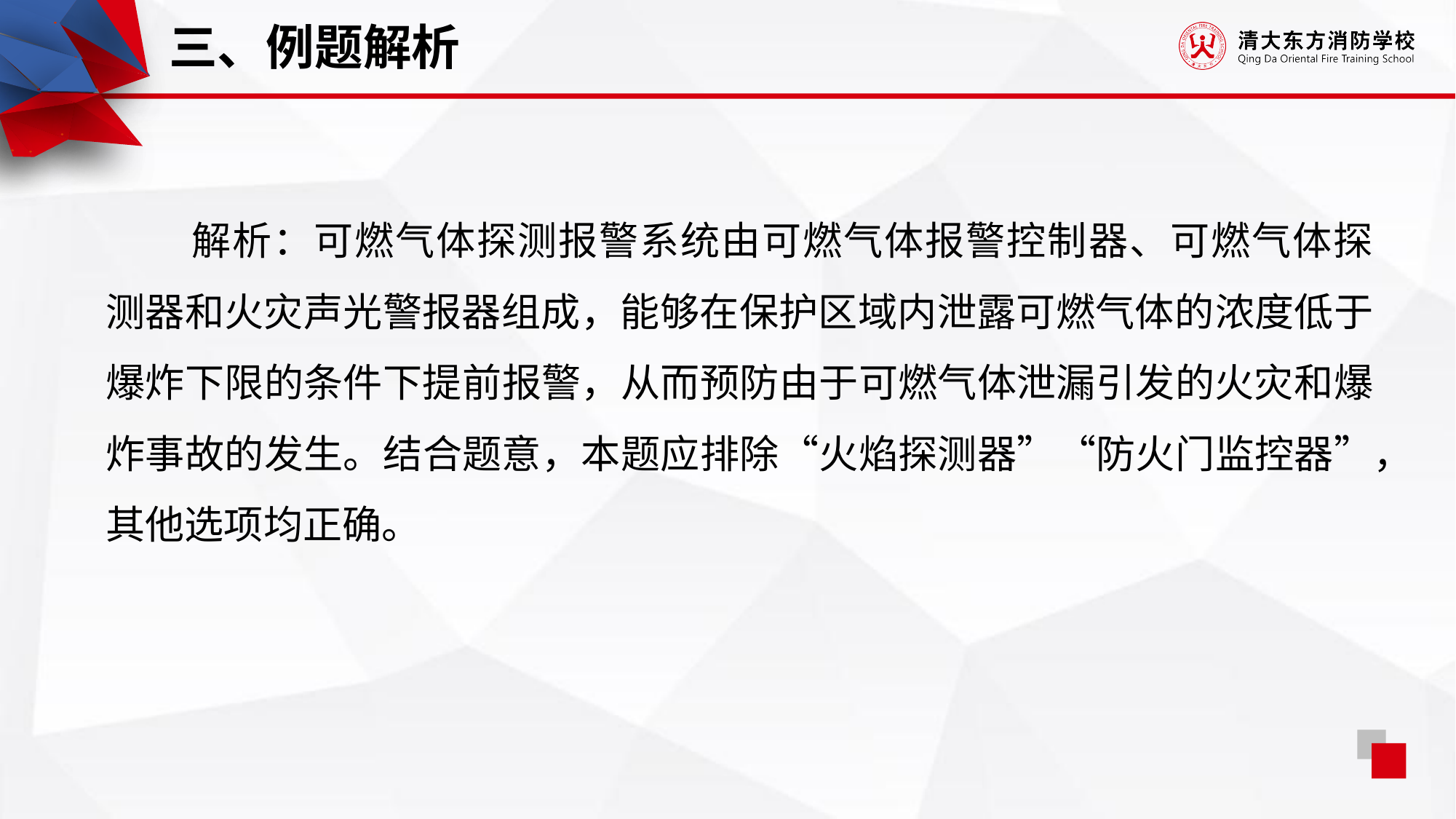

三、例题解析

解析：可燃气体探测报警系统由可燃气体报警控制器、可燃气体探测器和火灾声光警报器组成，能够在保护区域内泄露可燃气体的浓度低于爆炸下限的条件下提前报警，从而预防由于可燃气体泄漏引发的火灾和爆炸事故的发生。结合题意，本题应排除“火焰探测器”“防火门监控器”，其他选项均正确。